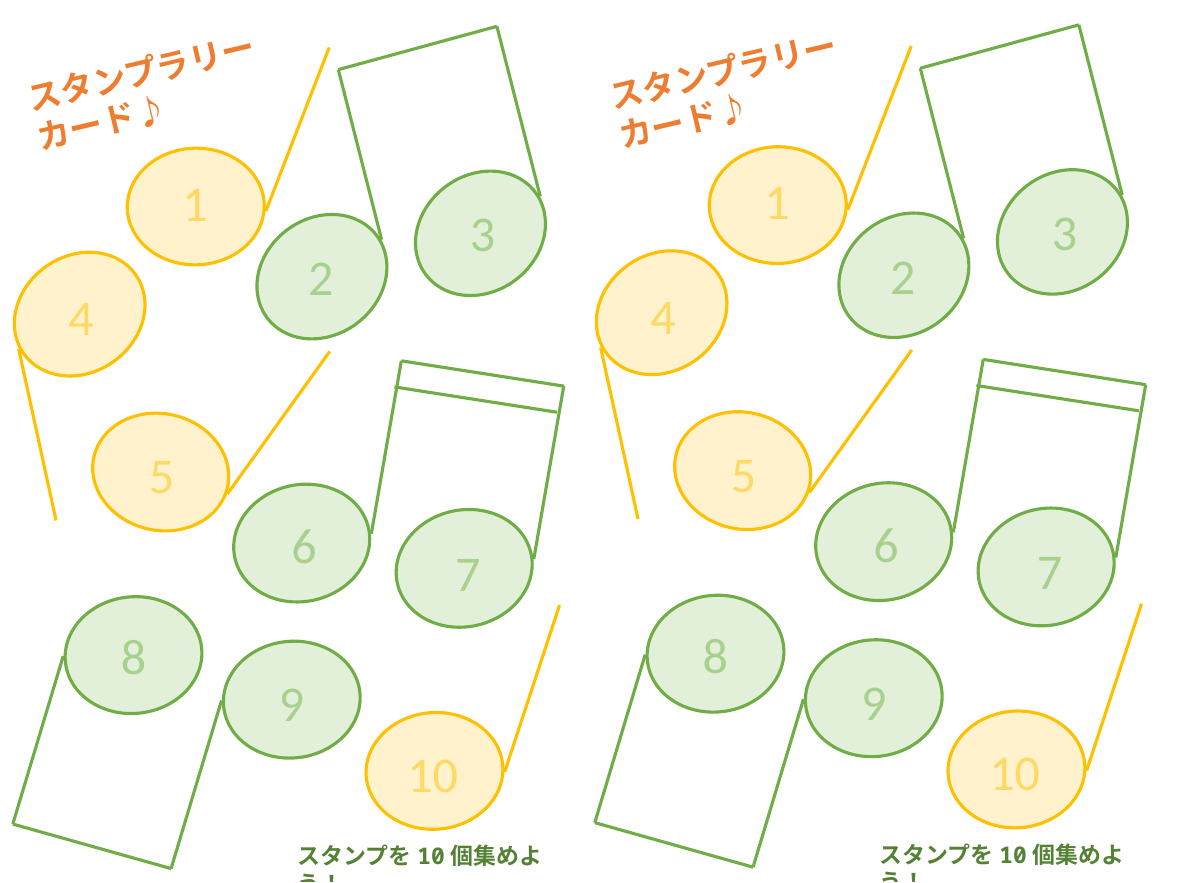

スタンプラリー
カード♪

1
3
2

4

5
6
7

10

8
9
スタンプを10個集めよう！

スタンプラリー
カード♪

1
3
2

4

5
6
7

10

8
9
スタンプを10個集めよう！